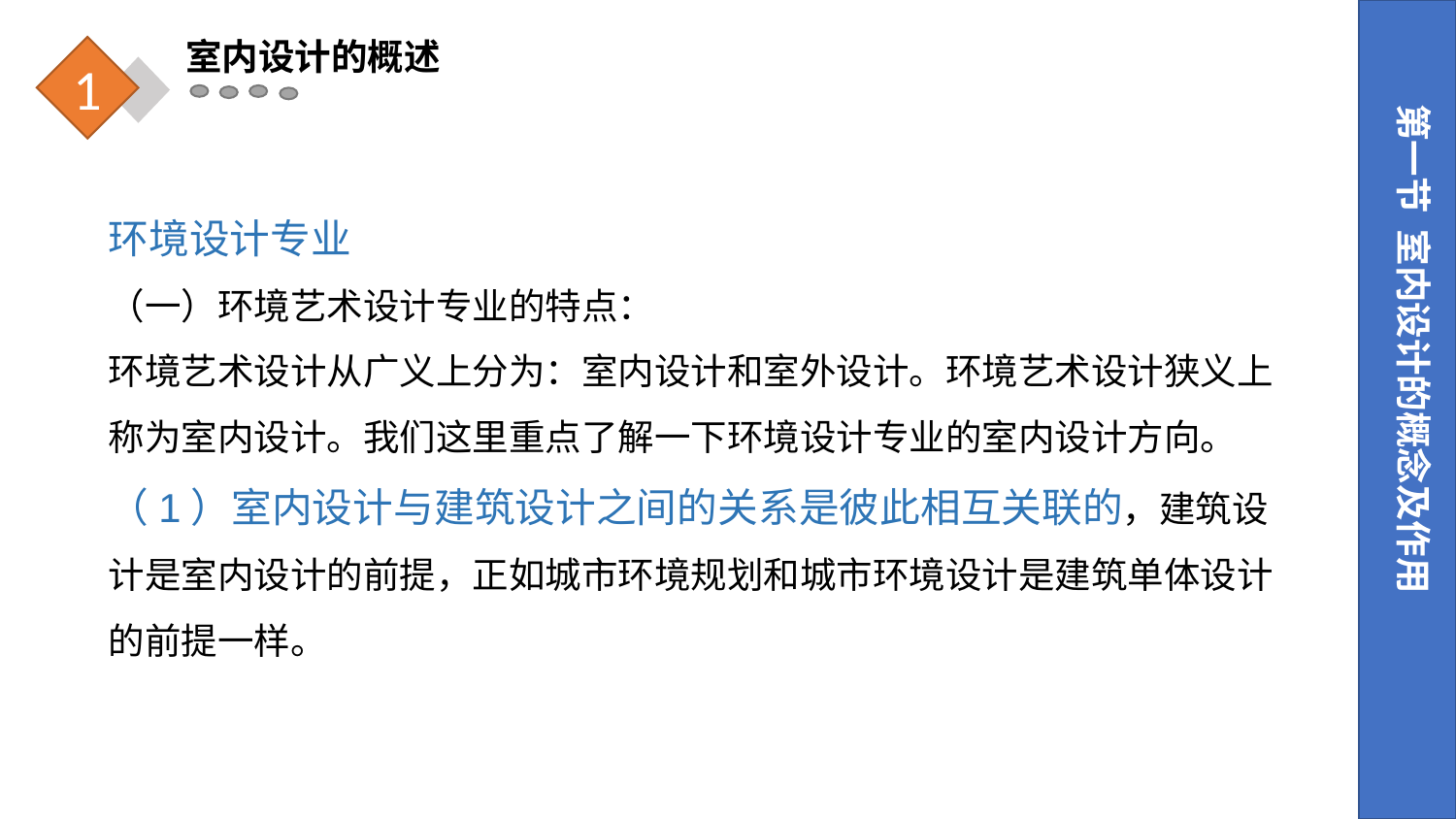

室内设计的概述
1

第一节  室内设计的概念及作用
环境设计专业
（一）环境艺术设计专业的特点：
环境艺术设计从广义上分为：室内设计和室外设计。环境艺术设计狭义上称为室内设计。我们这里重点了解一下环境设计专业的室内设计方向。
（1）室内设计与建筑设计之间的关系是彼此相互关联的，建筑设计是室内设计的前提，正如城市环境规划和城市环境设计是建筑单体设计的前提一样。